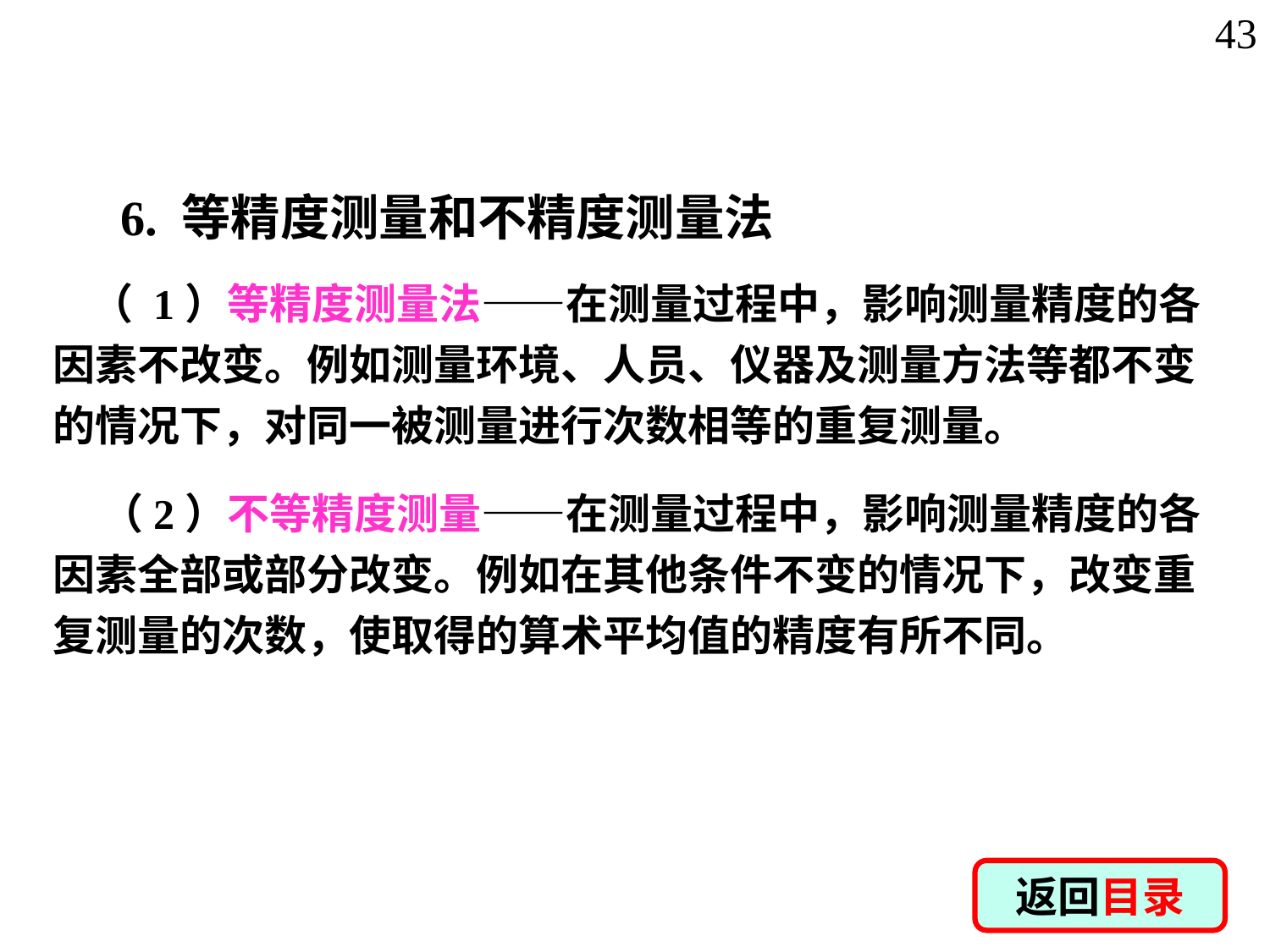

43
6. 等精度测量和不精度测量法
   （ 1）等精度测量法——在测量过程中，影响测量精度的各因素不改变。例如测量环境、人员、仪器及测量方法等都不变的情况下，对同一被测量进行次数相等的重复测量。
    （2）不等精度测量——在测量过程中，影响测量精度的各因素全部或部分改变。例如在其他条件不变的情况下，改变重复测量的次数，使取得的算术平均值的精度有所不同。
返回目录